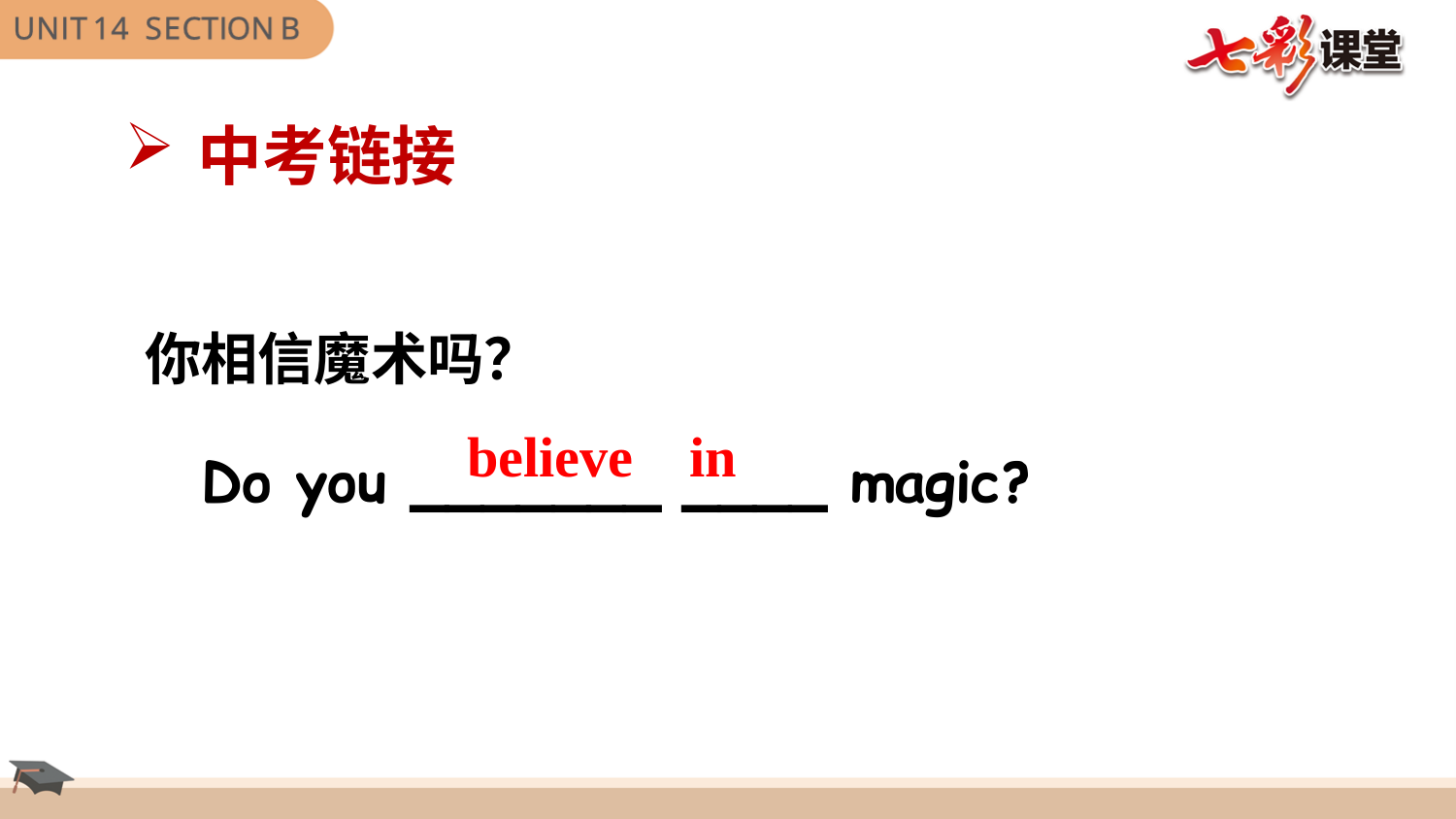

中考链接
 你相信魔术吗？
   Do you _______ ____ magic?
believe    in